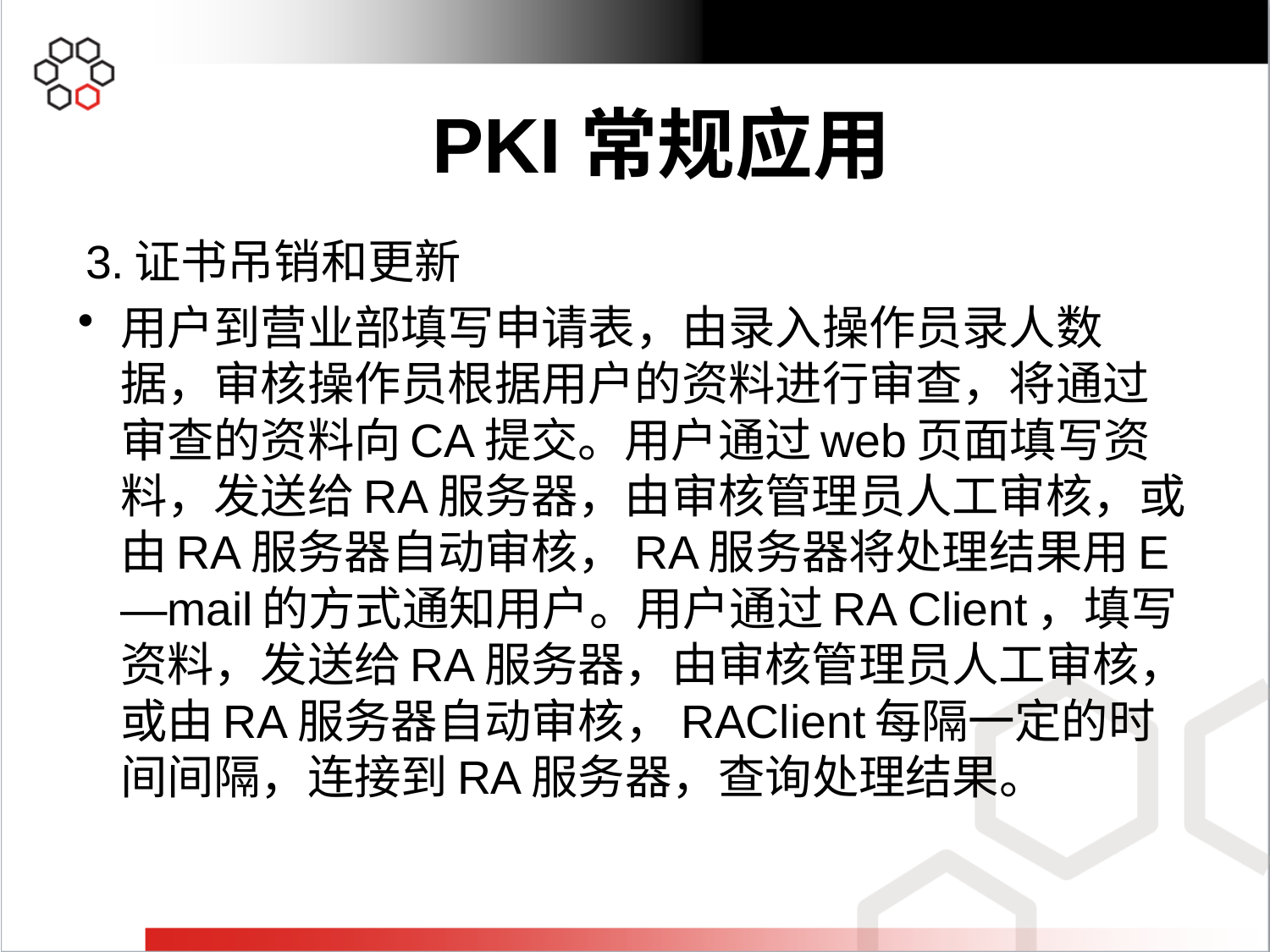

3.证书吊销和更新
用户到营业部填写申请表，由录入操作员录人数据，审核操作员根据用户的资料进行审查，将通过审查的资料向CA提交。用户通过web页面填写资料，发送给RA服务器，由审核管理员人工审核，或由RA服务器自动审核，RA服务器将处理结果用E—mail的方式通知用户。用户通过RA Client，填写资料，发送给RA服务器，由审核管理员人工审核，或由RA服务器自动审核，RAClient每隔一定的时间间隔，连接到RA服务器，查询处理结果。